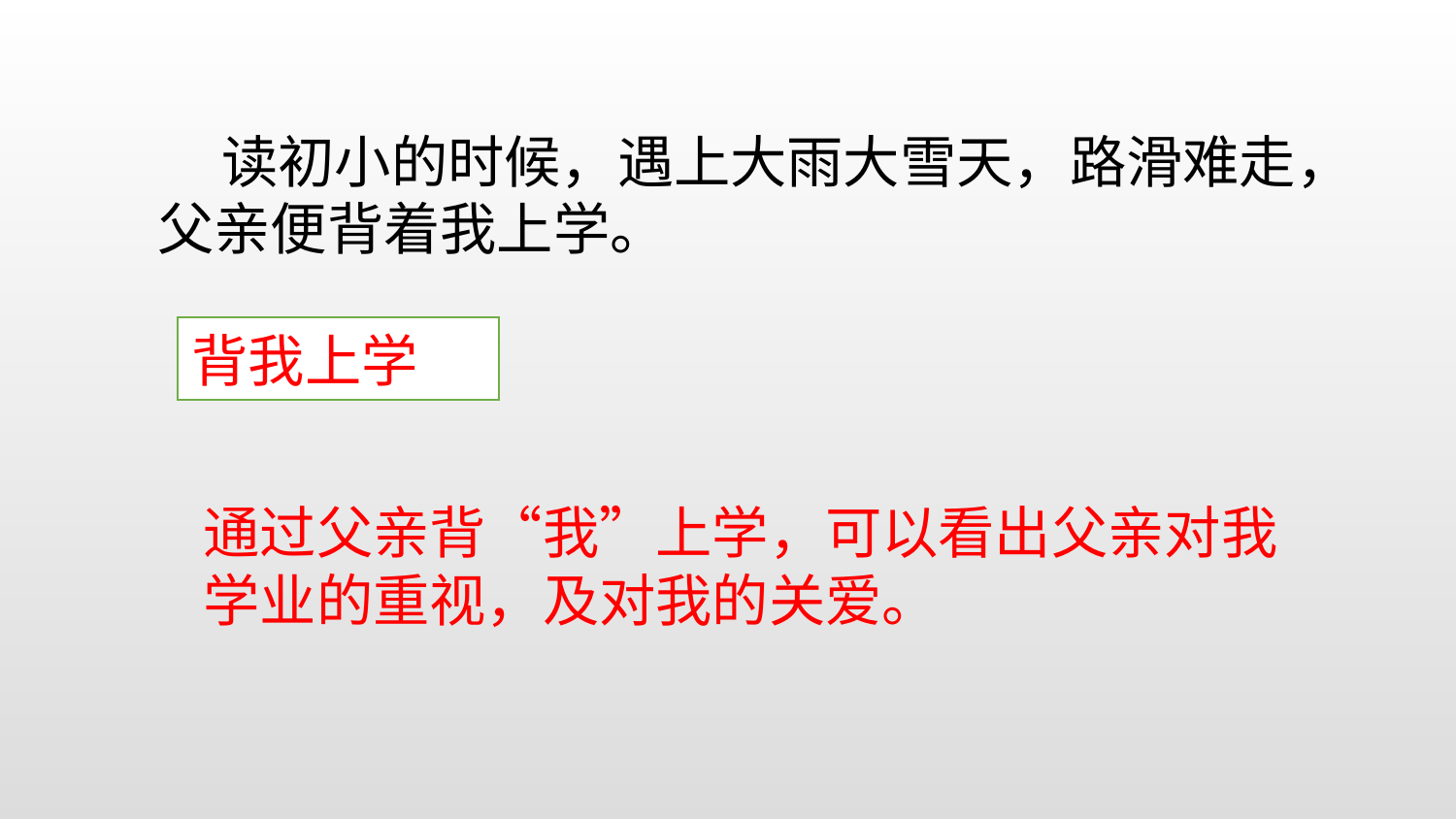

读初小的时候，遇上大雨大雪天，路滑难走，父亲便背着我上学。
背我上学
通过父亲背“我”上学，可以看出父亲对我学业的重视，及对我的关爱。